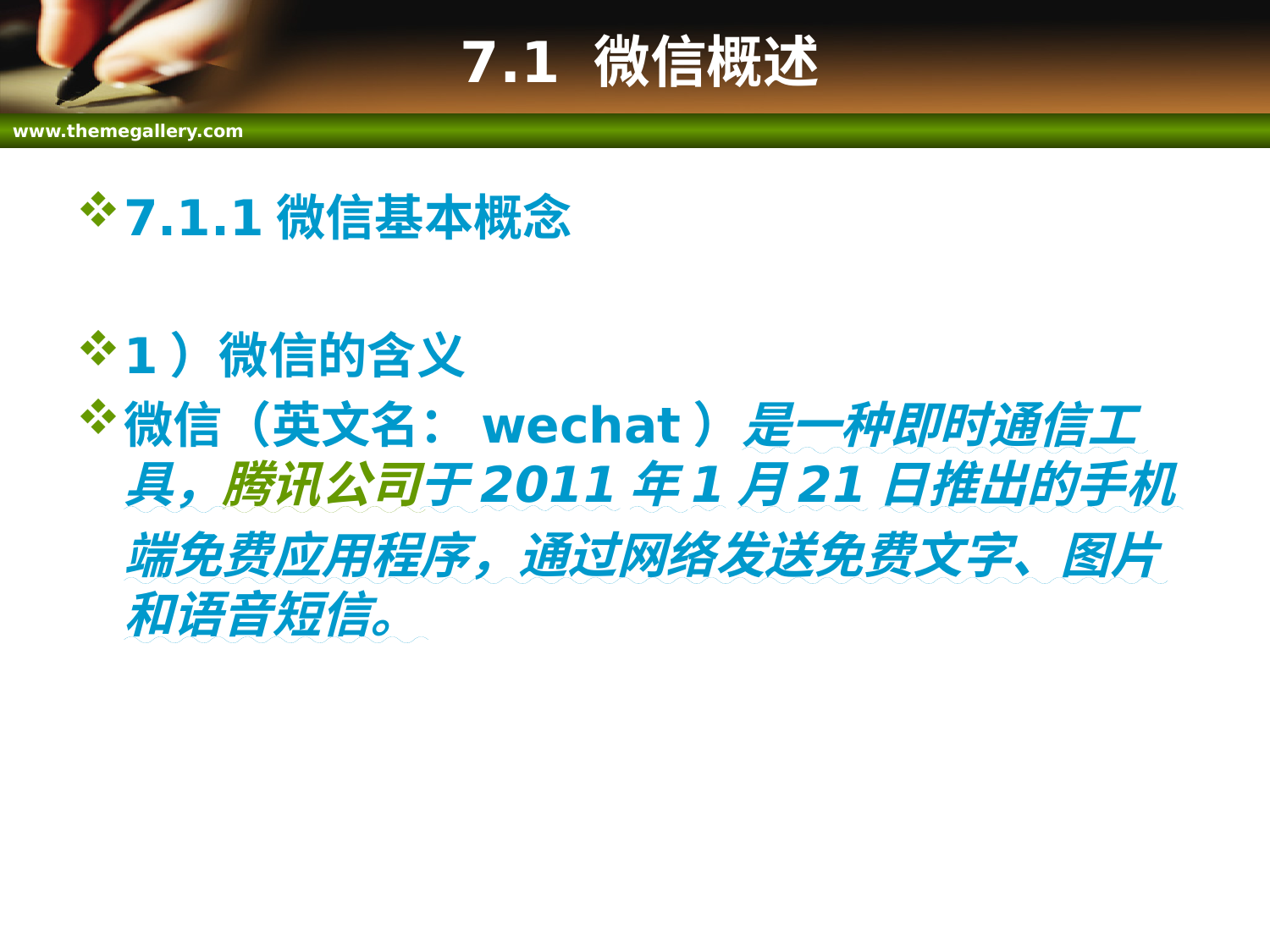

# 7.1 微信概述
7.1.1微信基本概念

1）微信的含义
微信（英文名：wechat）是一种即时通信工具，腾讯公司于2011年1月21日推出的手机端免费应用程序，通过网络发送免费文字、图片和语音短信。